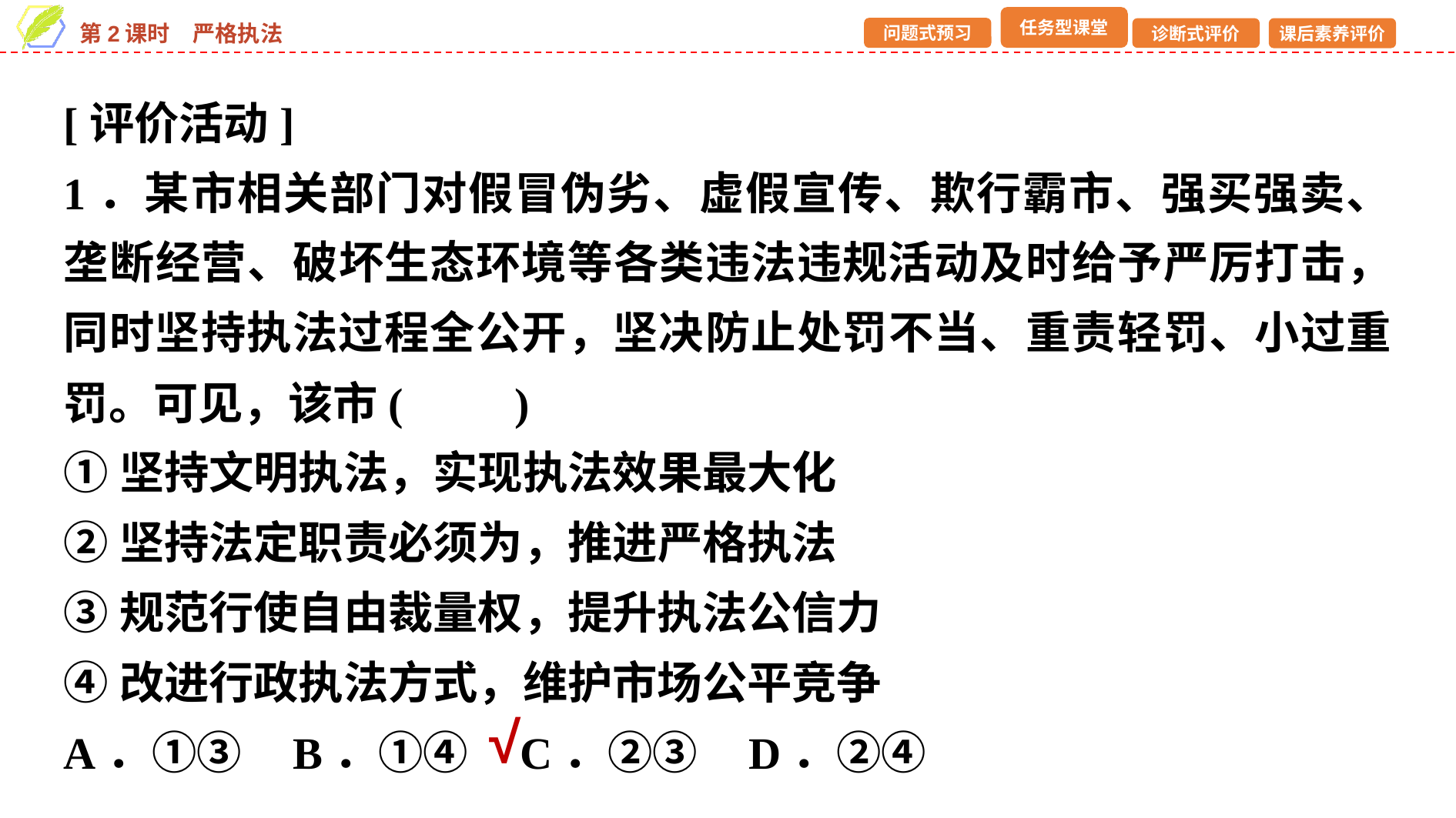

[评价活动]
1．某市相关部门对假冒伪劣、虚假宣传、欺行霸市、强买强卖、垄断经营、破坏生态环境等各类违法违规活动及时给予严厉打击，同时坚持执法过程全公开，坚决防止处罚不当、重责轻罚、小过重罚。可见，该市(　　)
①坚持文明执法，实现执法效果最大化
②坚持法定职责必须为，推进严格执法
③规范行使自由裁量权，提升执法公信力
④改进行政执法方式，维护市场公平竞争
A．①③    B．①④    C．②③    D．②④
√